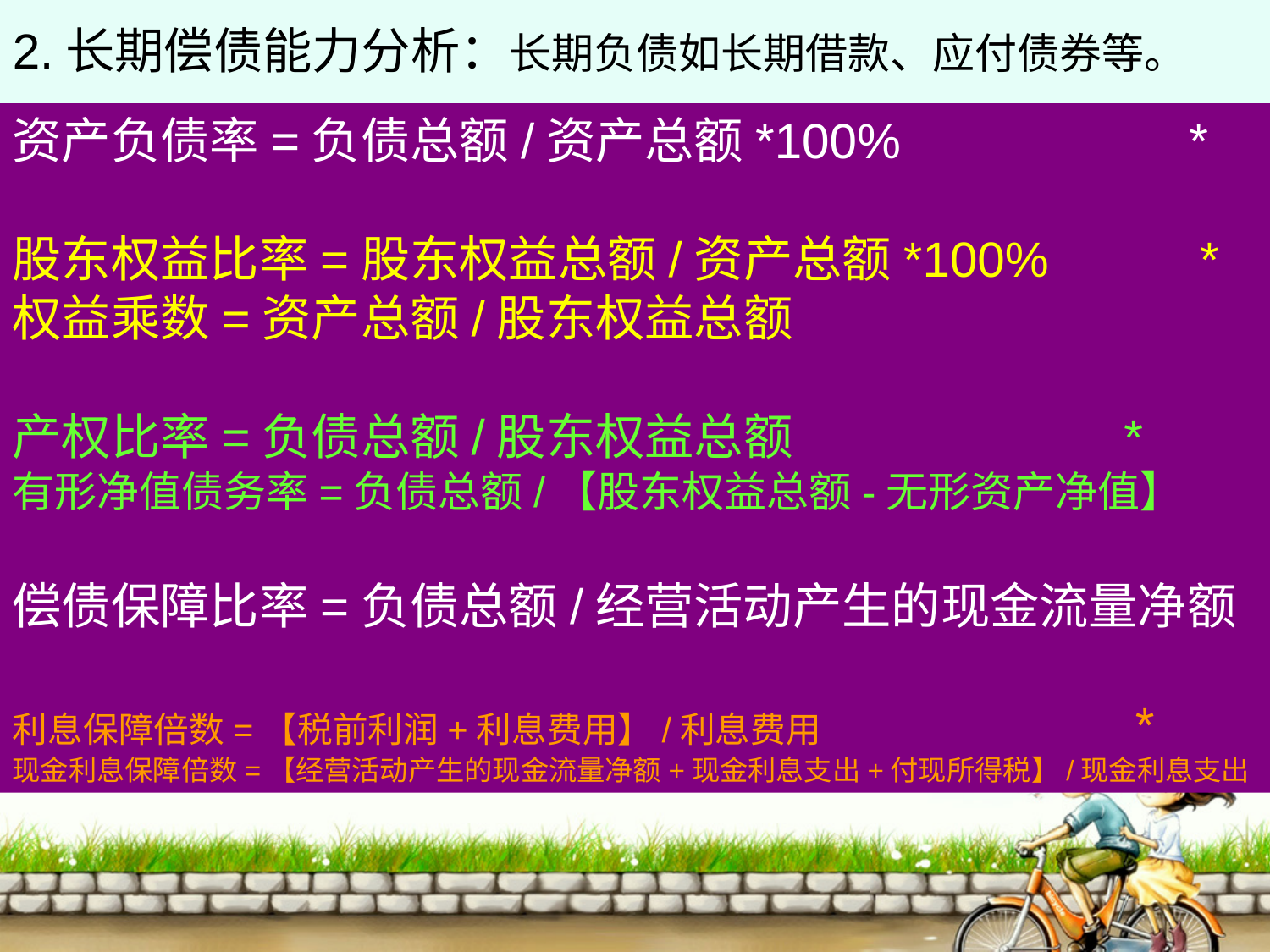

2.长期偿债能力分析：长期负债如长期借款、应付债券等。
资产负债率=负债总额/资产总额*100%                     *

股东权益比率=股东权益总额/资产总额*100%           *
权益乘数=资产总额/股东权益总额

产权比率=负债总额/股东权益总额                             *
有形净值债务率=负债总额/【股东权益总额-无形资产净值】

偿债保障比率=负债总额/经营活动产生的现金流量净额

利息保障倍数=【税前利润+利息费用】/利息费用                                       *
现金利息保障倍数=【经营活动产生的现金流量净额+现金利息支出+付现所得税】/现金利息支出